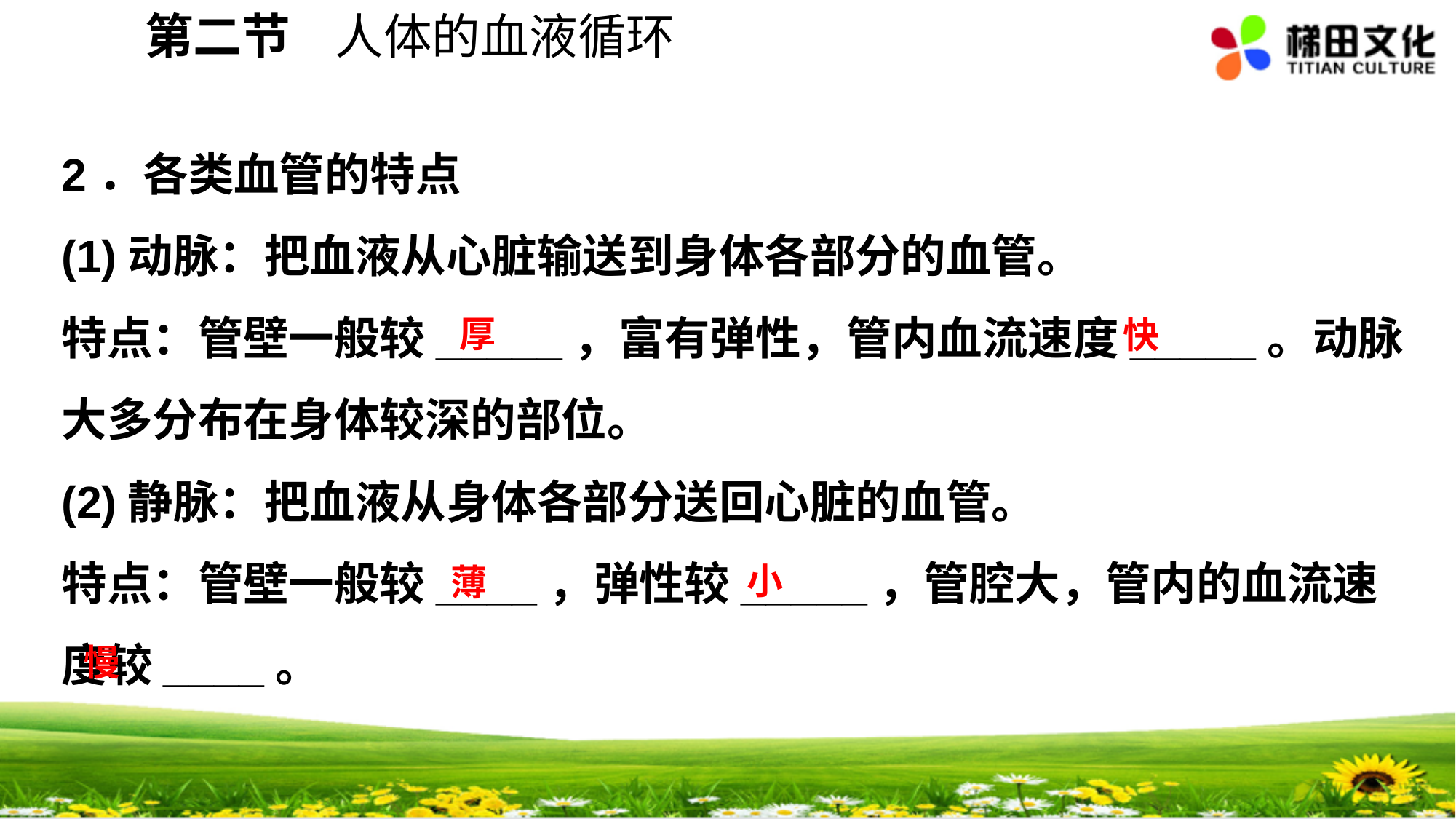

第二节    人体的血液循环
2．各类血管的特点
(1)动脉：把血液从心脏输送到身体各部分的血管。
特点：管壁一般较_____，富有弹性，管内血流速度_____。动脉大多分布在身体较深的部位。
(2)静脉：把血液从身体各部分送回心脏的血管。
特点：管壁一般较____，弹性较_____，管腔大，管内的血流速度较____。
厚
快
小
薄
慢